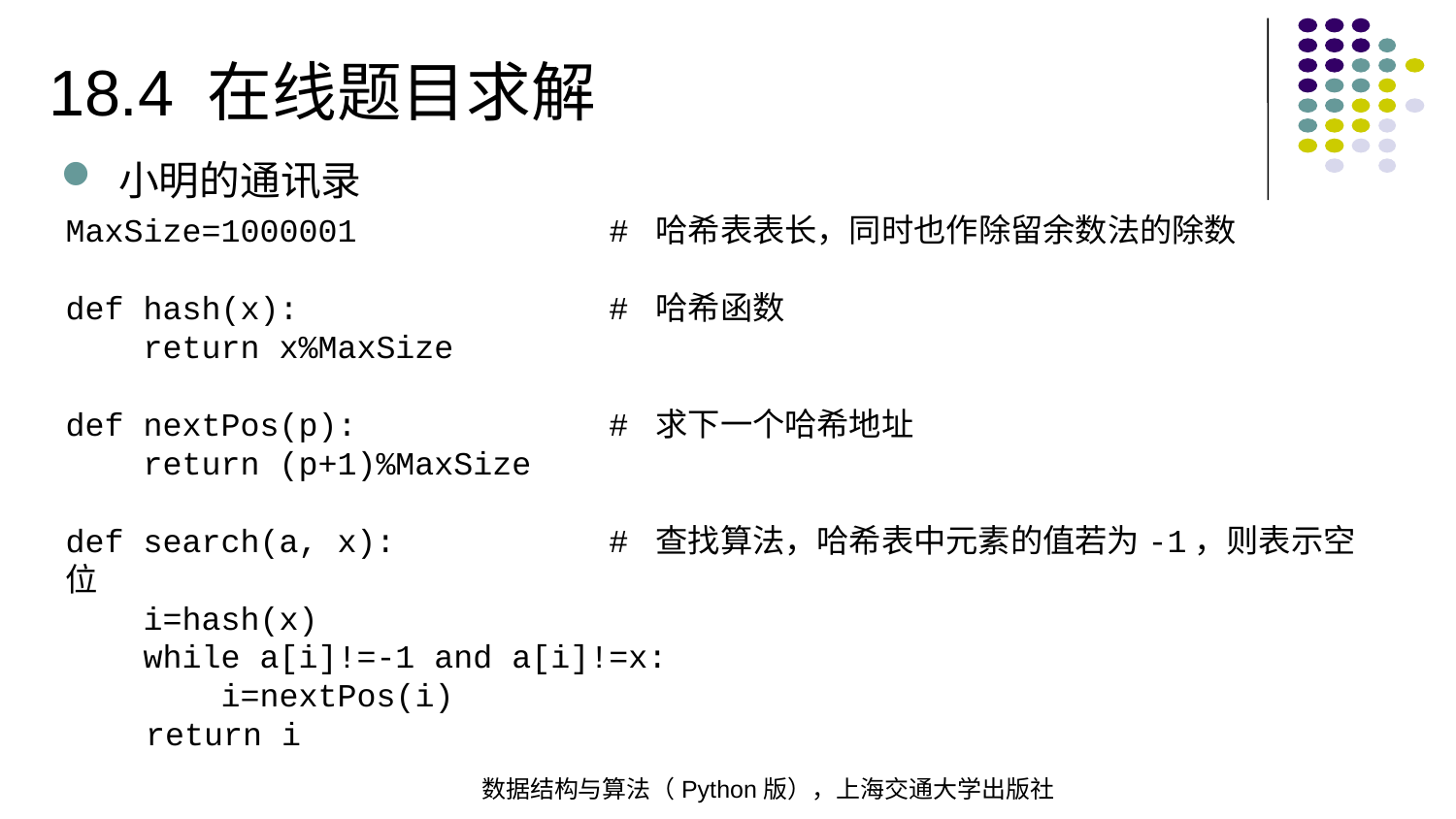

18.4 在线题目求解
小明的通讯录
MaxSize=1000001             # 哈希表表长，同时也作除留余数法的除数

def hash(x):                # 哈希函数
    return x%MaxSize

def nextPos(p):             # 求下一个哈希地址
    return (p+1)%MaxSize

def search(a, x):           # 查找算法，哈希表中元素的值若为-1，则表示空位
    i=hash(x)
    while a[i]!=-1 and a[i]!=x:
        i=nextPos(i)
          return i